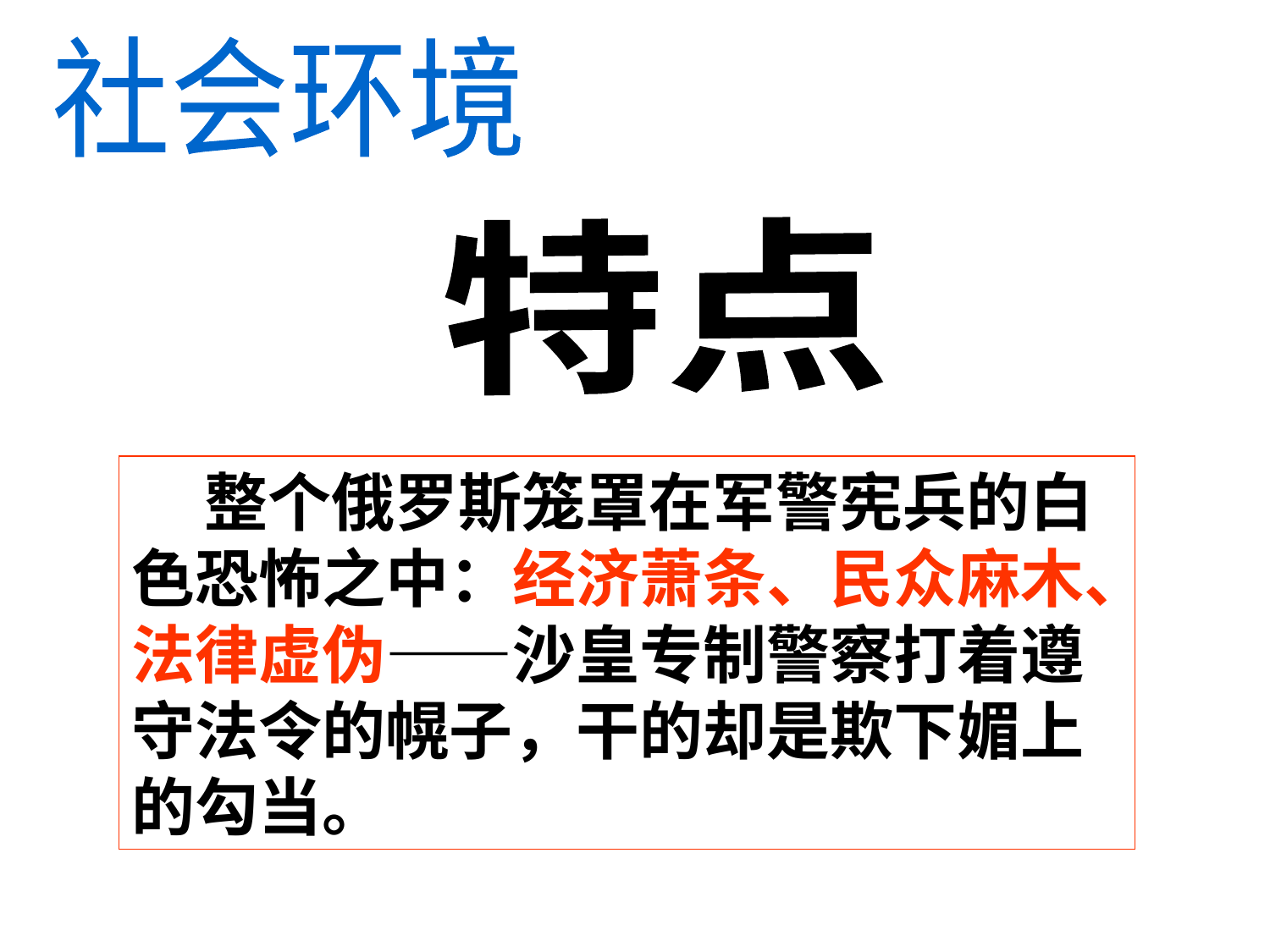

社会环境
特点
    整个俄罗斯笼罩在军警宪兵的白色恐怖之中：经济萧条、民众麻木、法律虚伪——沙皇专制警察打着遵守法令的幌子，干的却是欺下媚上的勾当。